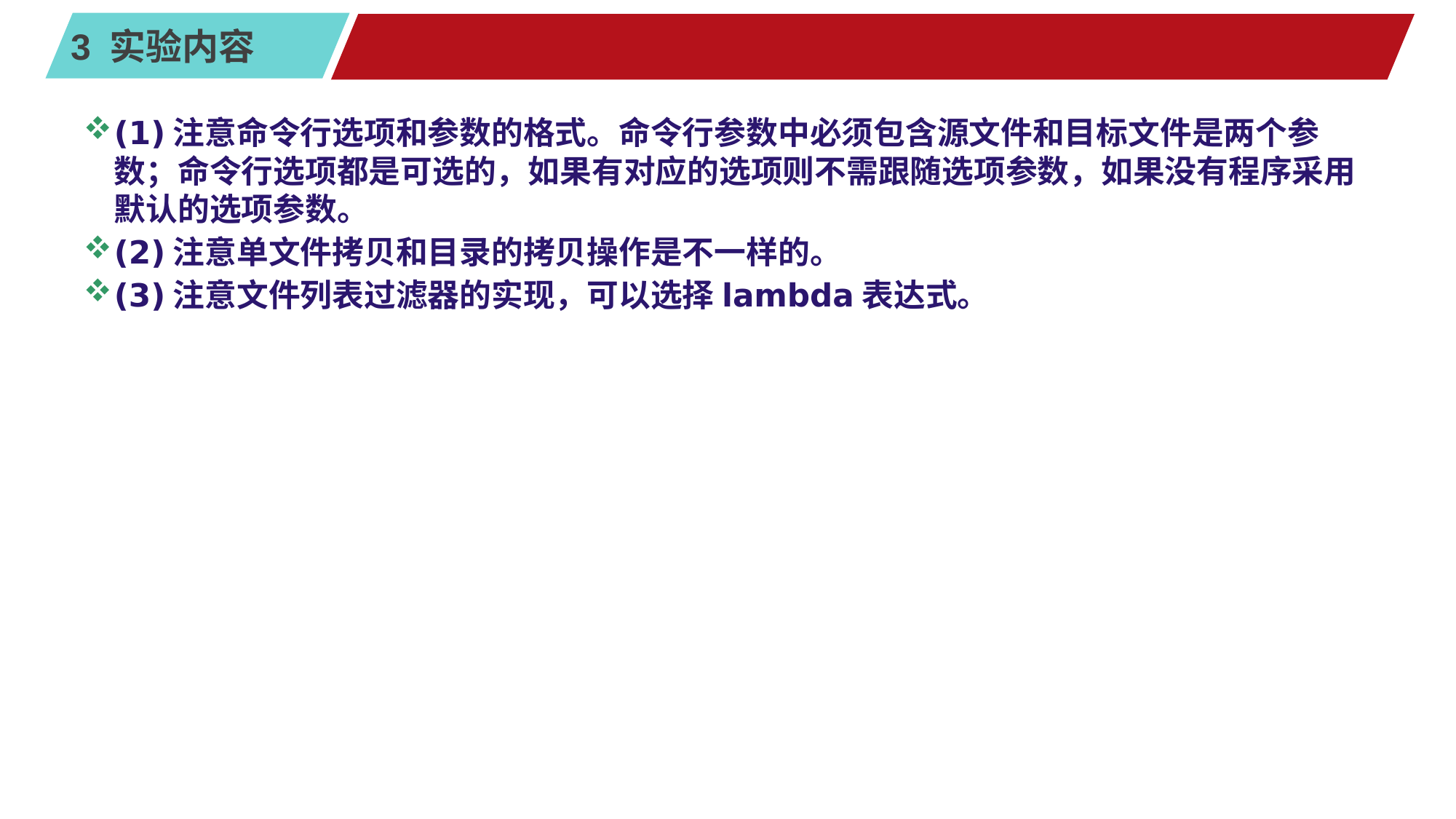

#
(1)注意命令行选项和参数的格式。命令行参数中必须包含源文件和目标文件是两个参数；命令行选项都是可选的，如果有对应的选项则不需跟随选项参数，如果没有程序采用默认的选项参数。
(2)注意单文件拷贝和目录的拷贝操作是不一样的。
(3)注意文件列表过滤器的实现，可以选择lambda表达式。